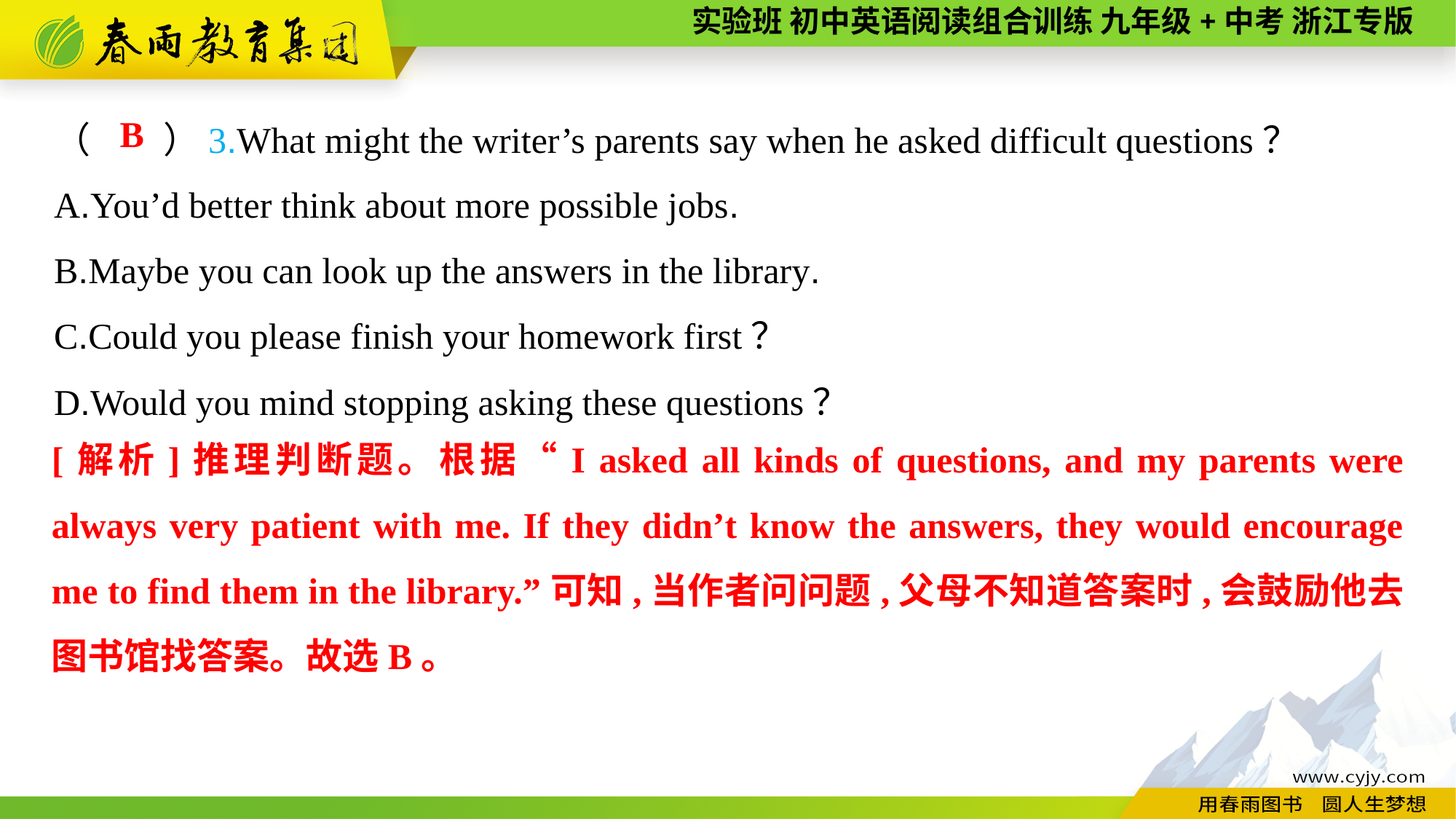

（　　）3.What might the writer’s parents say when he asked difficult questions？
A.You’d better think about more possible jobs.
B.Maybe you can look up the answers in the library.
C.Could you please finish your homework first？
D.Would you mind stopping asking these questions？
B
[解析]推理判断题。根据“I asked all kinds of questions, and my parents were always very patient with me. If they didn’t know the answers, they would encourage me to find them in the library.”可知,当作者问问题,父母不知道答案时,会鼓励他去图书馆找答案。故选B。